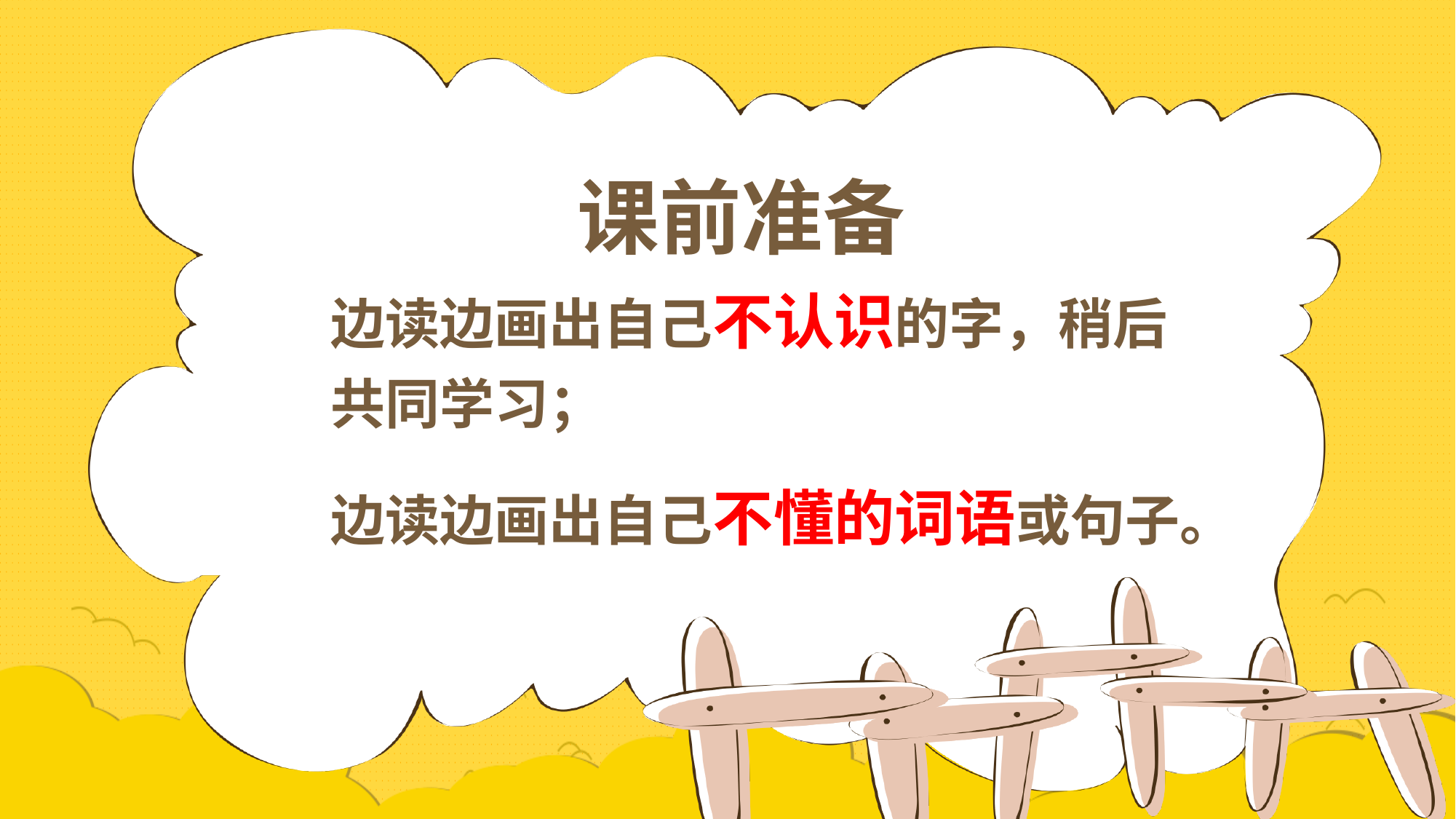

课前准备
边读边画出自己不认识的字，稍后共同学习；
边读边画出自己不懂的词语或句子。